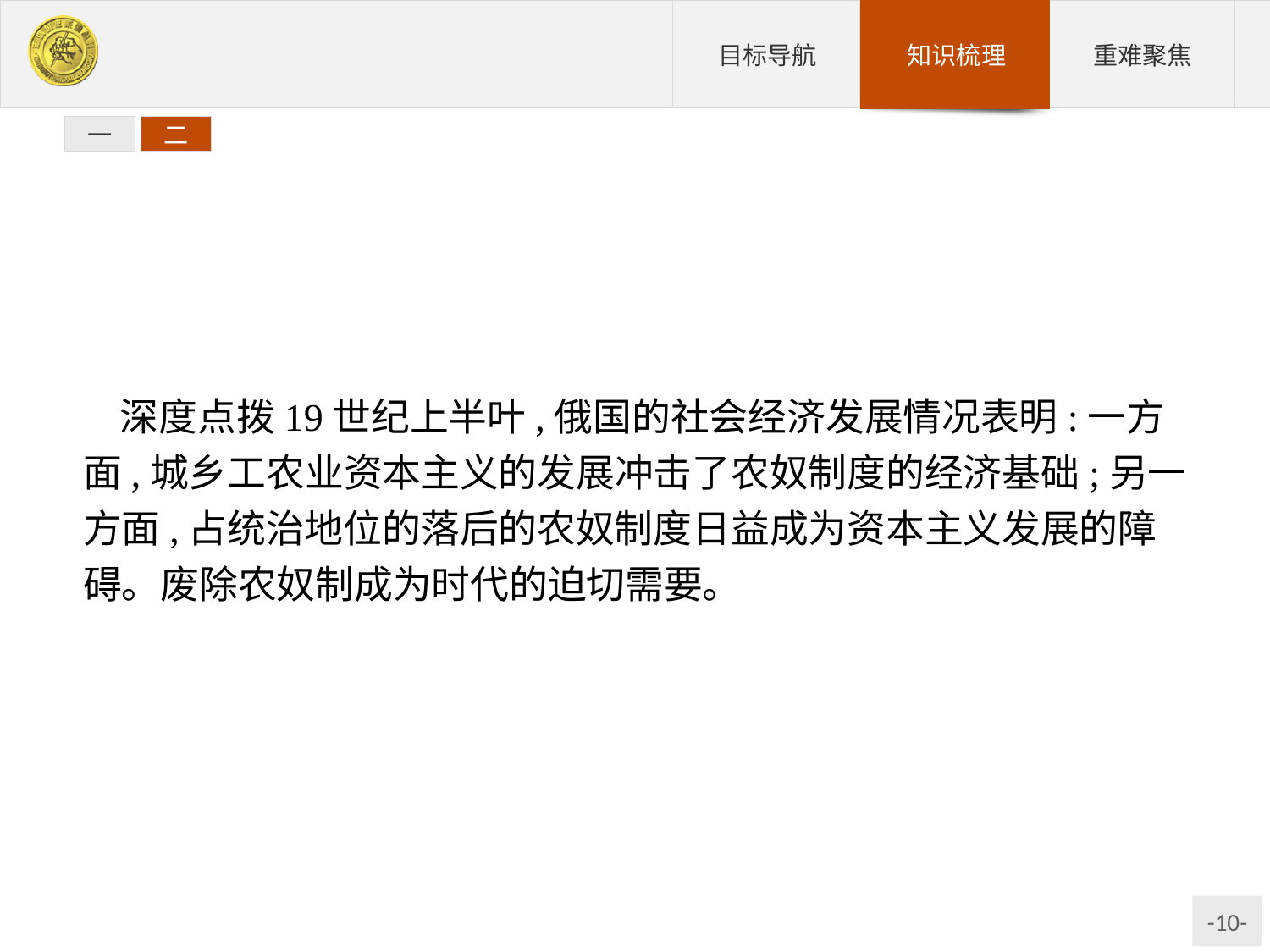

一
二
深度点拨19世纪上半叶,俄国的社会经济发展情况表明:一方面,城乡工农业资本主义的发展冲击了农奴制度的经济基础;另一方面,占统治地位的落后的农奴制度日益成为资本主义发展的障碍。废除农奴制成为时代的迫切需要。